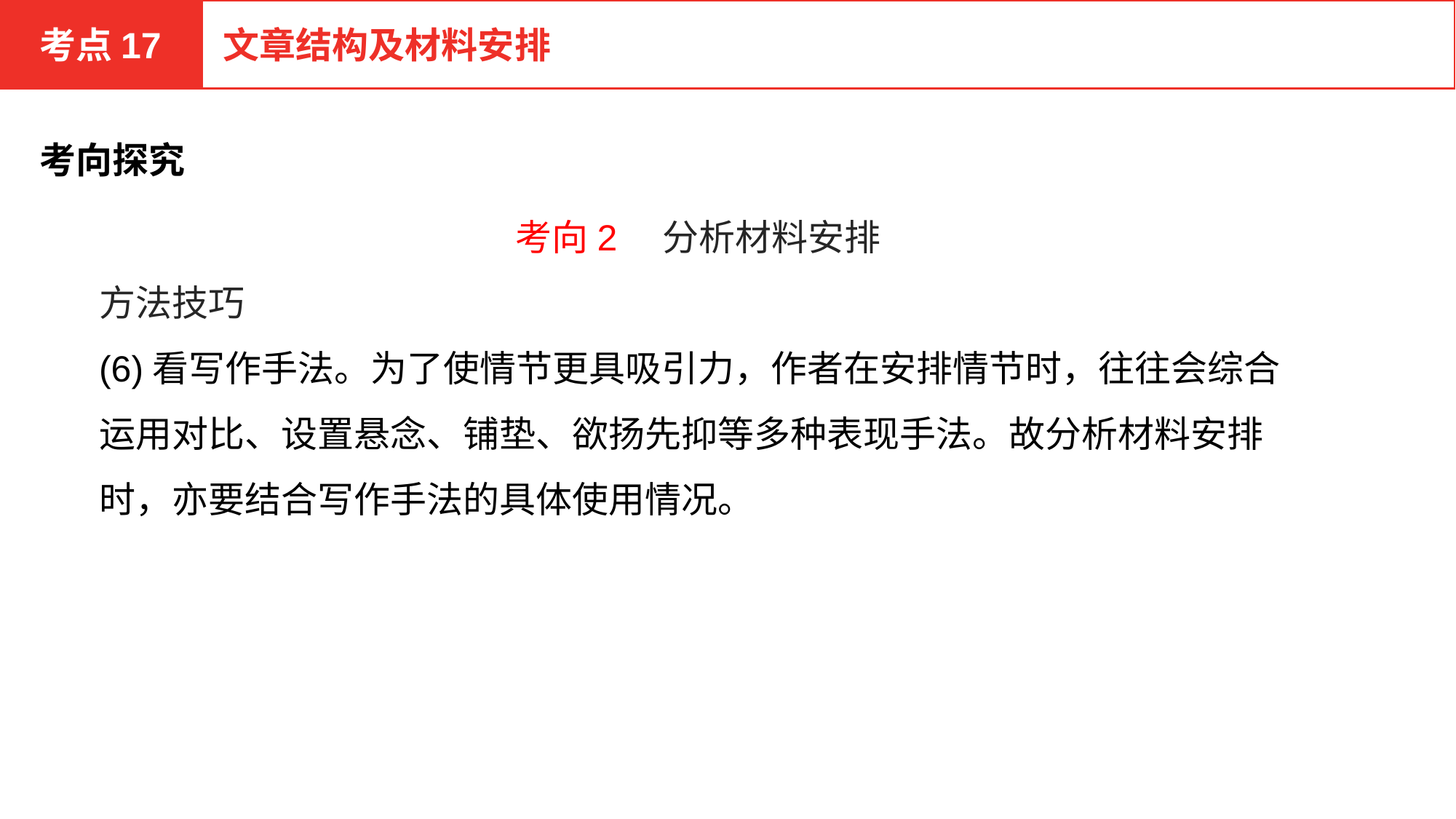

考点17
文章结构及材料安排
考向探究
考向2　分析材料安排
方法技巧
(6)看写作手法。为了使情节更具吸引力，作者在安排情节时，往往会综合运用对比、设置悬念、铺垫、欲扬先抑等多种表现手法。故分析材料安排时，亦要结合写作手法的具体使用情况。